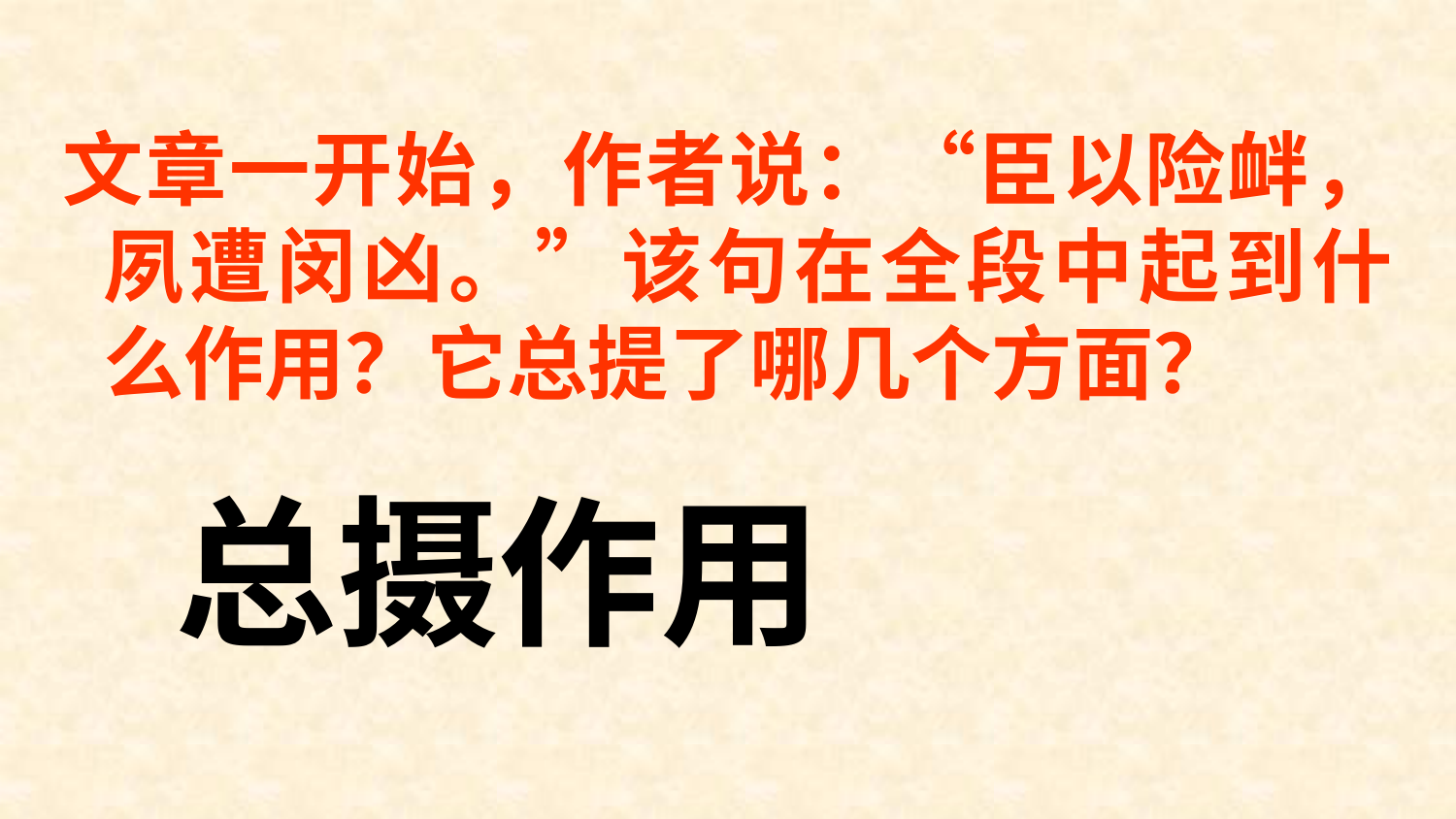

# 文章一开始，作者说：“臣以险衅，夙遭闵凶。”该句在全段中起到什么作用？它总提了哪几个方面？

总摄作用